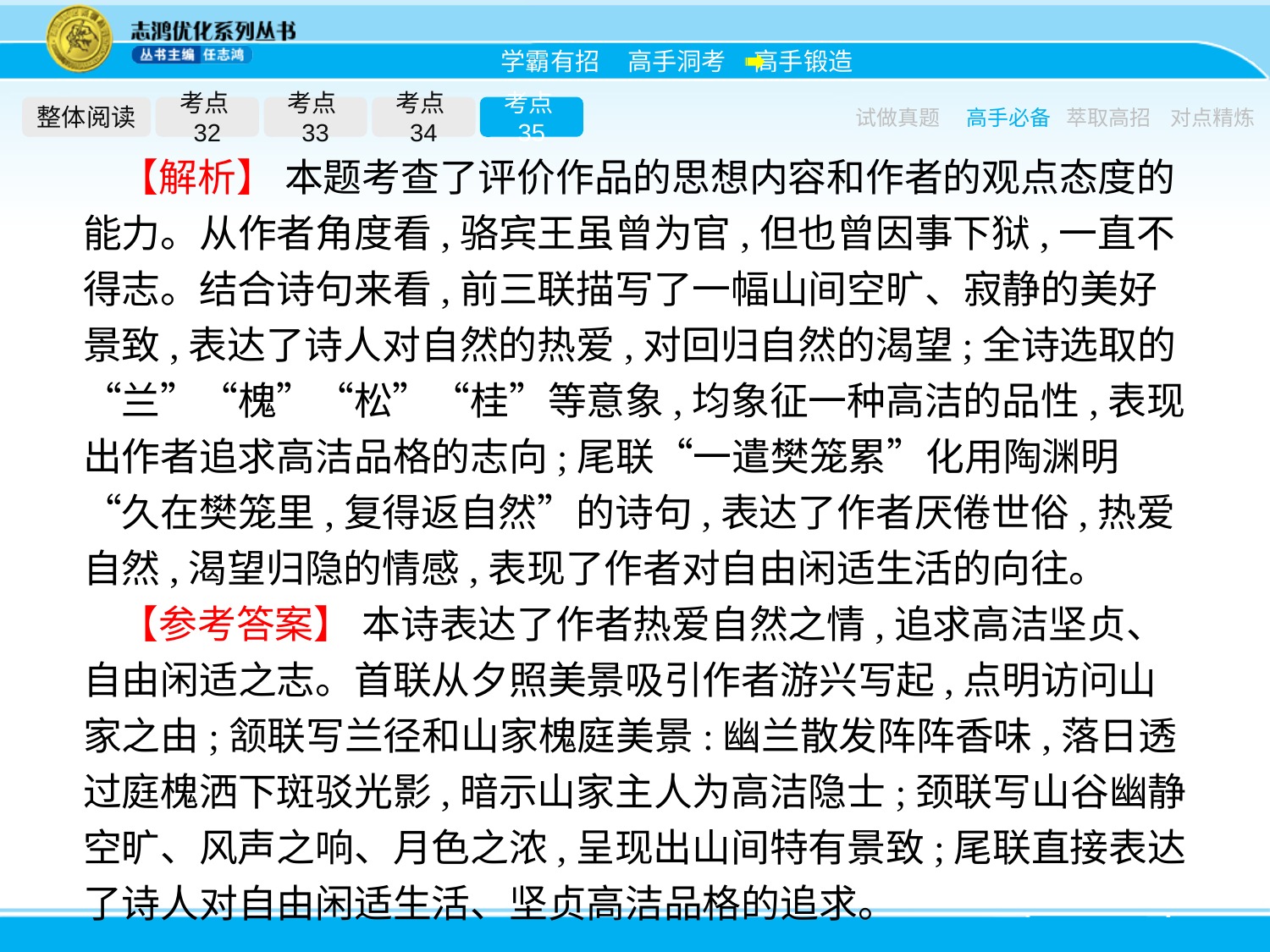

整体阅读
考点32
考点33
考点34
考点35
试做真题
高手必备
萃取高招
对点精炼
【解析】 本题考查了评价作品的思想内容和作者的观点态度的能力。从作者角度看,骆宾王虽曾为官,但也曾因事下狱,一直不得志。结合诗句来看,前三联描写了一幅山间空旷、寂静的美好景致,表达了诗人对自然的热爱,对回归自然的渴望;全诗选取的“兰”“槐”“松”“桂”等意象,均象征一种高洁的品性,表现出作者追求高洁品格的志向;尾联“一遣樊笼累”化用陶渊明“久在樊笼里,复得返自然”的诗句,表达了作者厌倦世俗,热爱自然,渴望归隐的情感,表现了作者对自由闲适生活的向往。
【参考答案】 本诗表达了作者热爱自然之情,追求高洁坚贞、自由闲适之志。首联从夕照美景吸引作者游兴写起,点明访问山家之由;颔联写兰径和山家槐庭美景:幽兰散发阵阵香味,落日透过庭槐洒下斑驳光影,暗示山家主人为高洁隐士;颈联写山谷幽静空旷、风声之响、月色之浓,呈现出山间特有景致;尾联直接表达了诗人对自由闲适生活、坚贞高洁品格的追求。